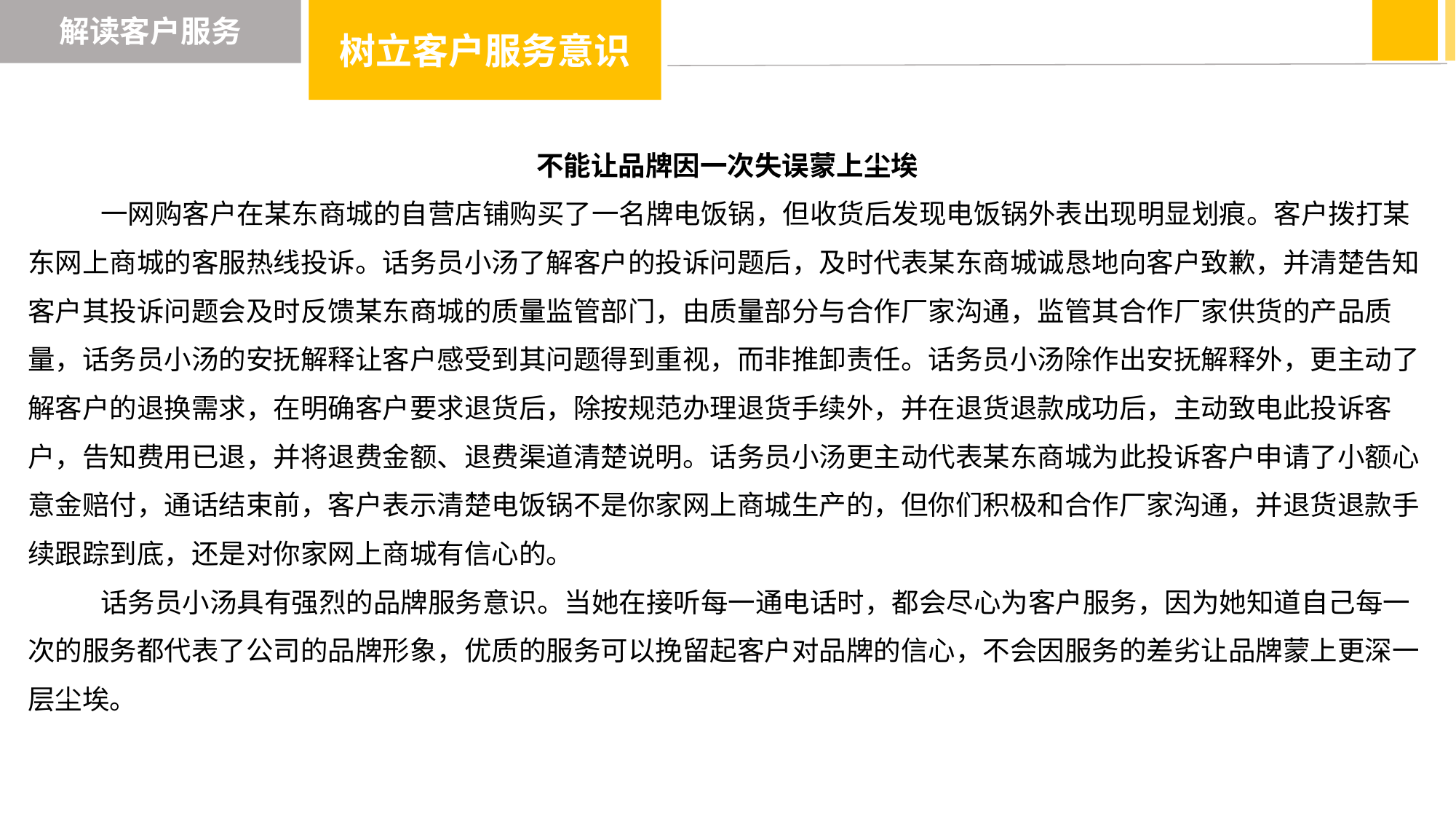

树立客户服务意识
解读客户服务

不能让品牌因一次失误蒙上尘埃
一网购客户在某东商城的自营店铺购买了一名牌电饭锅，但收货后发现电饭锅外表出现明显划痕。客户拨打某东网上商城的客服热线投诉。话务员小汤了解客户的投诉问题后，及时代表某东商城诚恳地向客户致歉，并清楚告知客户其投诉问题会及时反馈某东商城的质量监管部门，由质量部分与合作厂家沟通，监管其合作厂家供货的产品质量，话务员小汤的安抚解释让客户感受到其问题得到重视，而非推卸责任。话务员小汤除作出安抚解释外，更主动了解客户的退换需求，在明确客户要求退货后，除按规范办理退货手续外，并在退货退款成功后，主动致电此投诉客户，告知费用已退，并将退费金额、退费渠道清楚说明。话务员小汤更主动代表某东商城为此投诉客户申请了小额心意金赔付，通话结束前，客户表示清楚电饭锅不是你家网上商城生产的，但你们积极和合作厂家沟通，并退货退款手续跟踪到底，还是对你家网上商城有信心的。
话务员小汤具有强烈的品牌服务意识。当她在接听每一通电话时，都会尽心为客户服务，因为她知道自己每一次的服务都代表了公司的品牌形象，优质的服务可以挽留起客户对品牌的信心，不会因服务的差劣让品牌蒙上更深一层尘埃。